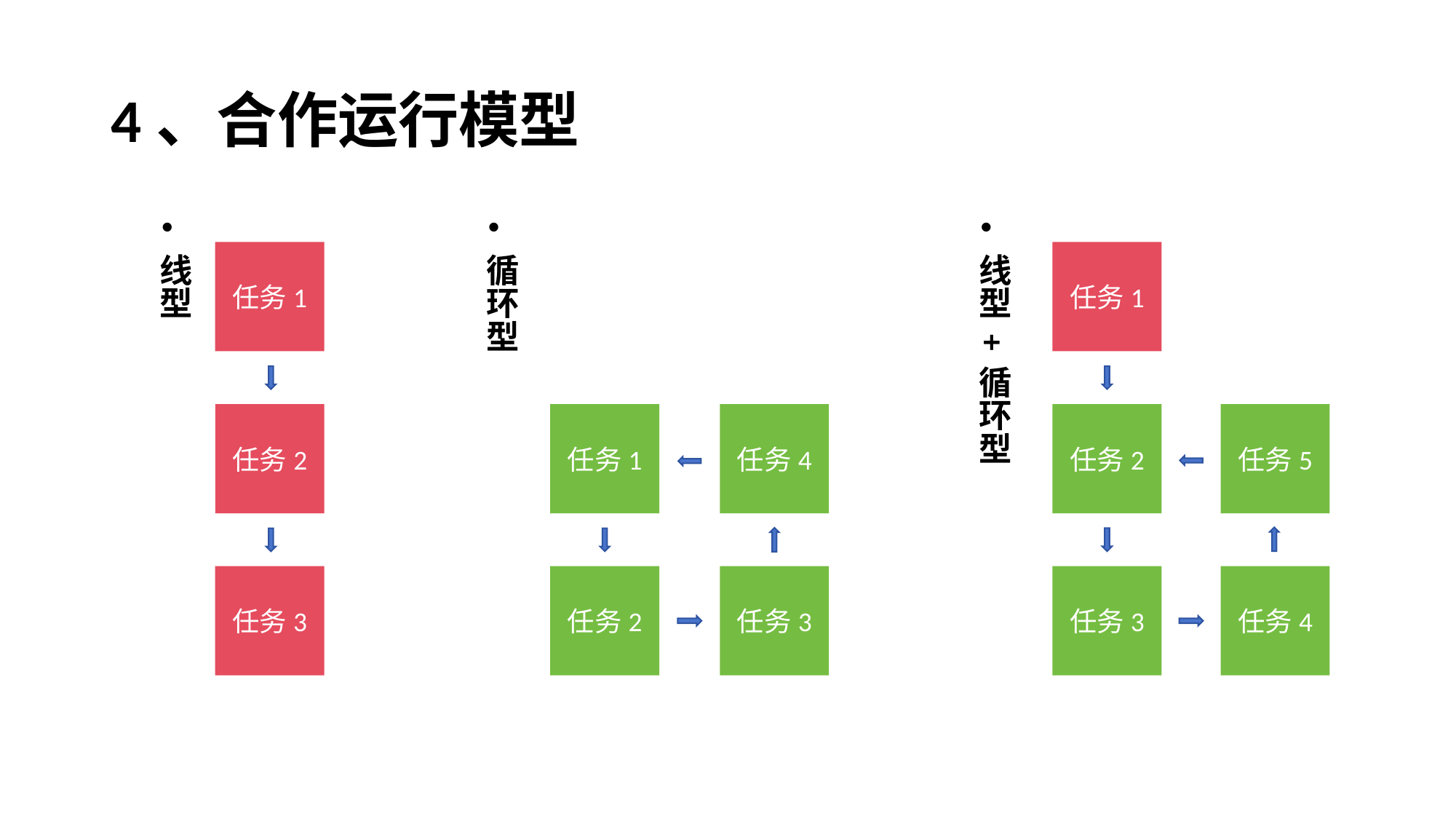

# 4、合作运行模型

线型 + 循环型

循环型

线型

任务1
任务1

任务2
任务1
任务4
任务2
任务5

任务3
任务2
任务3
任务3
任务4